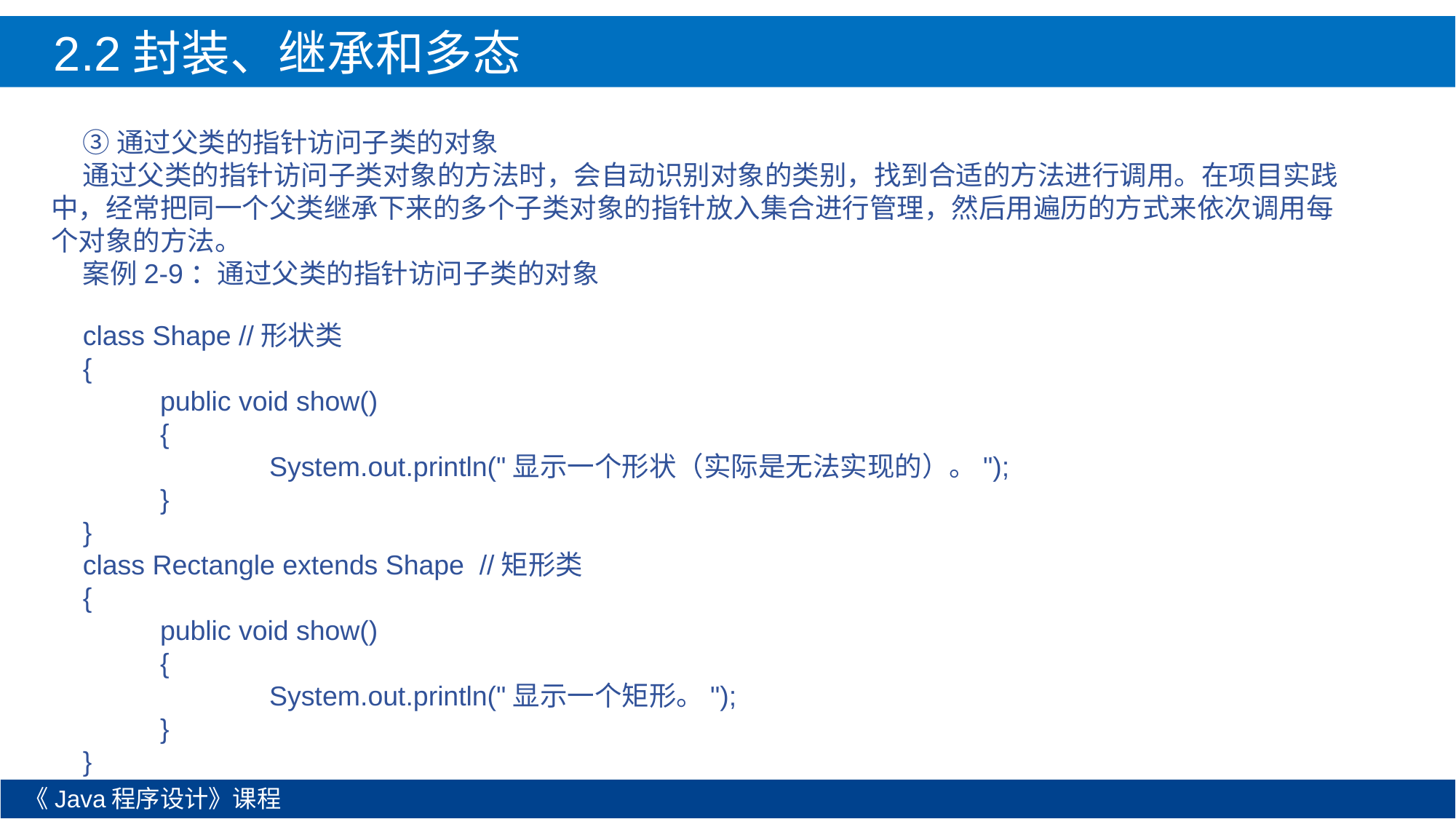

2.2封装、继承和多态
③通过父类的指针访问子类的对象
通过父类的指针访问子类对象的方法时，会自动识别对象的类别，找到合适的方法进行调用。在项目实践中，经常把同一个父类继承下来的多个子类对象的指针放入集合进行管理，然后用遍历的方式来依次调用每个对象的方法。
案例2-9：通过父类的指针访问子类的对象
class Shape //形状类
{
	public void show()
	{
		System.out.println("显示一个形状（实际是无法实现的）。");
	}
}
class Rectangle extends Shape  //矩形类
{
	public void show()
	{
		System.out.println("显示一个矩形。");
	}
}

《Java程序设计》课程